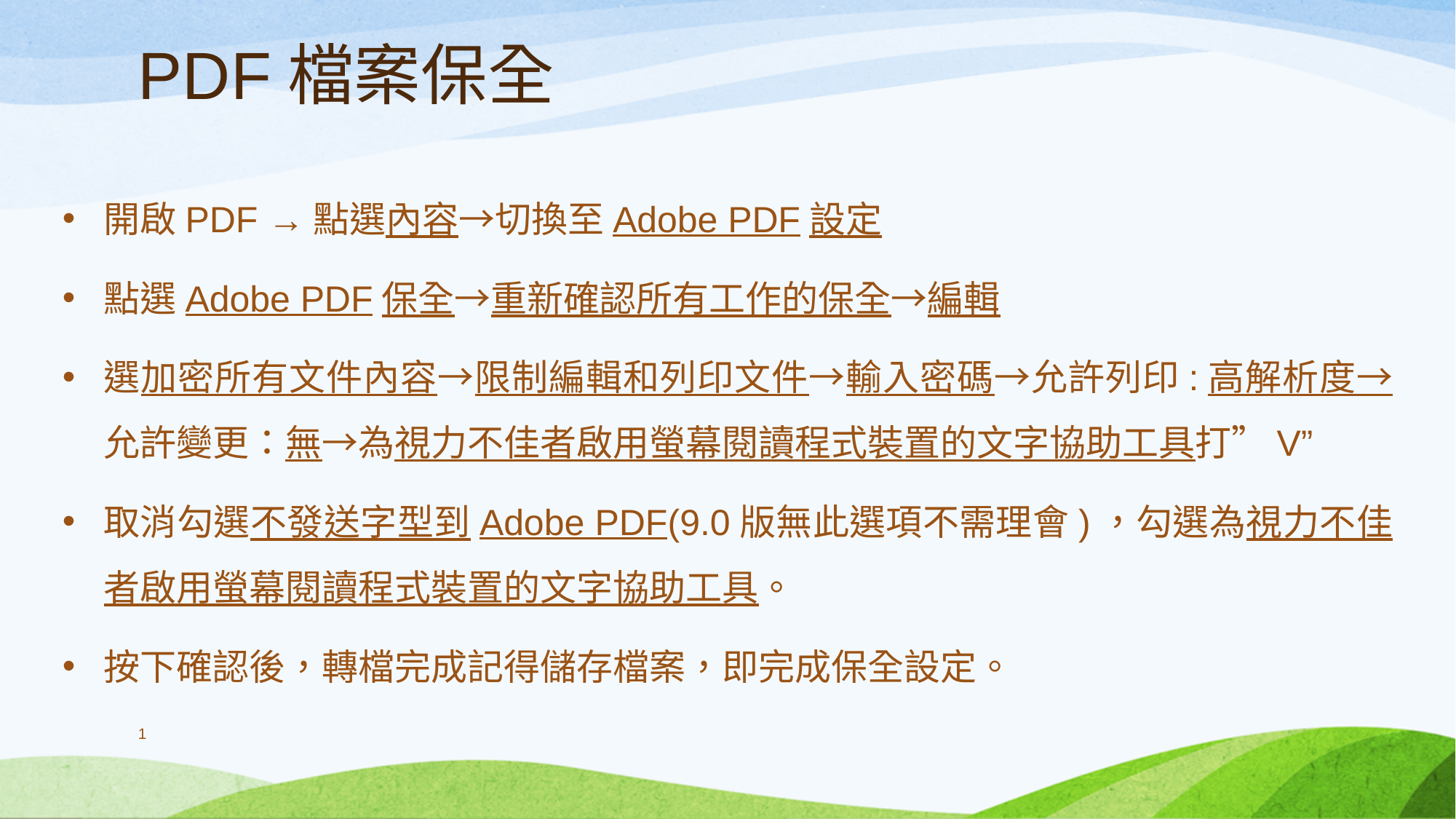

# PDF檔案保全
開啟PDF →點選內容→切換至Adobe PDF設定
點選Adobe PDF保全→重新確認所有工作的保全→編輯
選加密所有文件內容→限制編輯和列印文件→輸入密碼→允許列印:高解析度→允許變更：無→為視力不佳者啟用螢幕閱讀程式裝置的文字協助工具打”V”
取消勾選不發送字型到Adobe PDF(9.0版無此選項不需理會)，勾選為視力不佳者啟用螢幕閱讀程式裝置的文字協助工具。
按下確認後，轉檔完成記得儲存檔案，即完成保全設定。
1